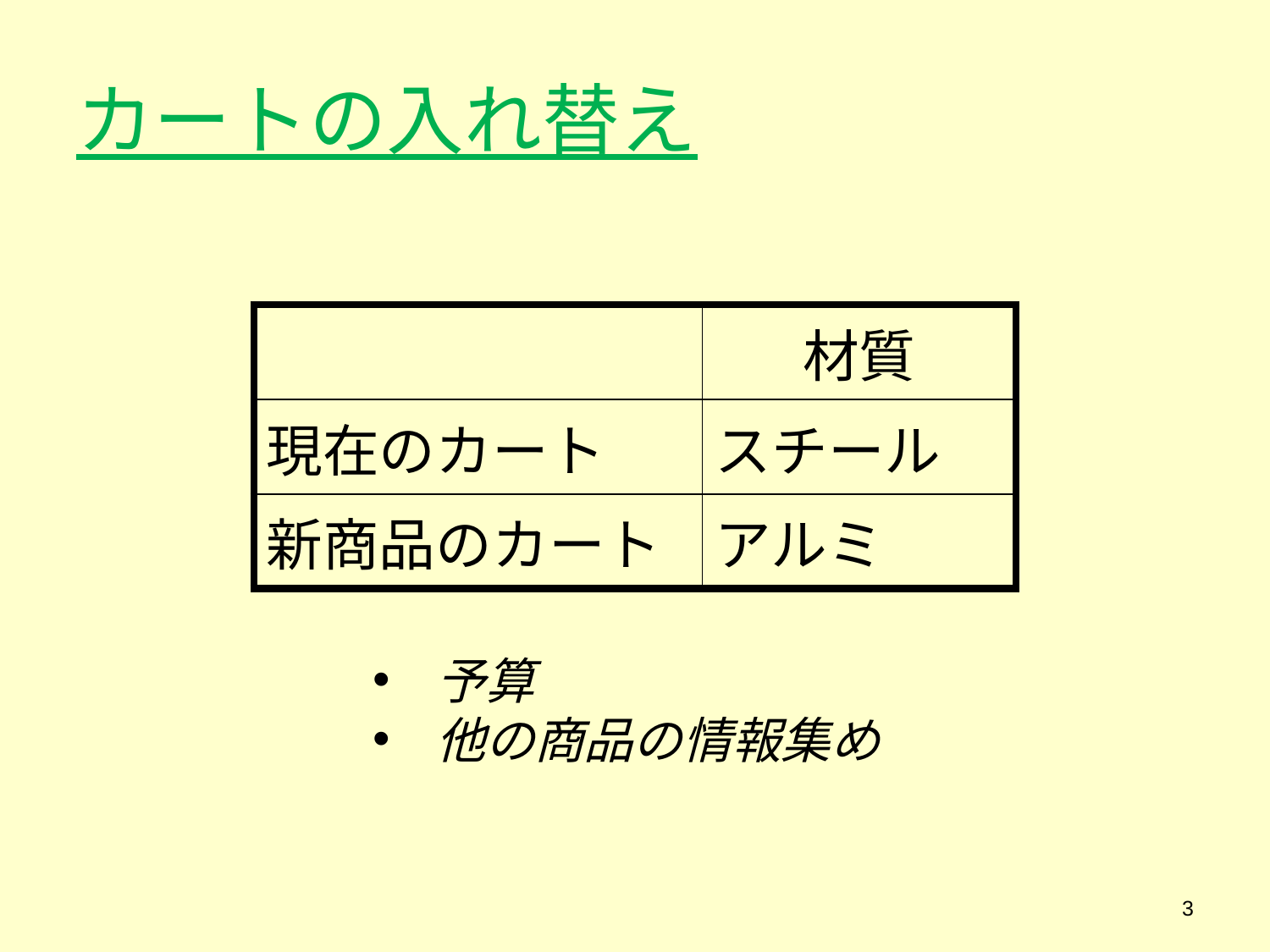

# カートの入れ替え
|  | 材質 |
| --- | --- |
| 現在のカート | スチール |
| 新商品のカート | アルミ |
予算
他の商品の情報集め
3